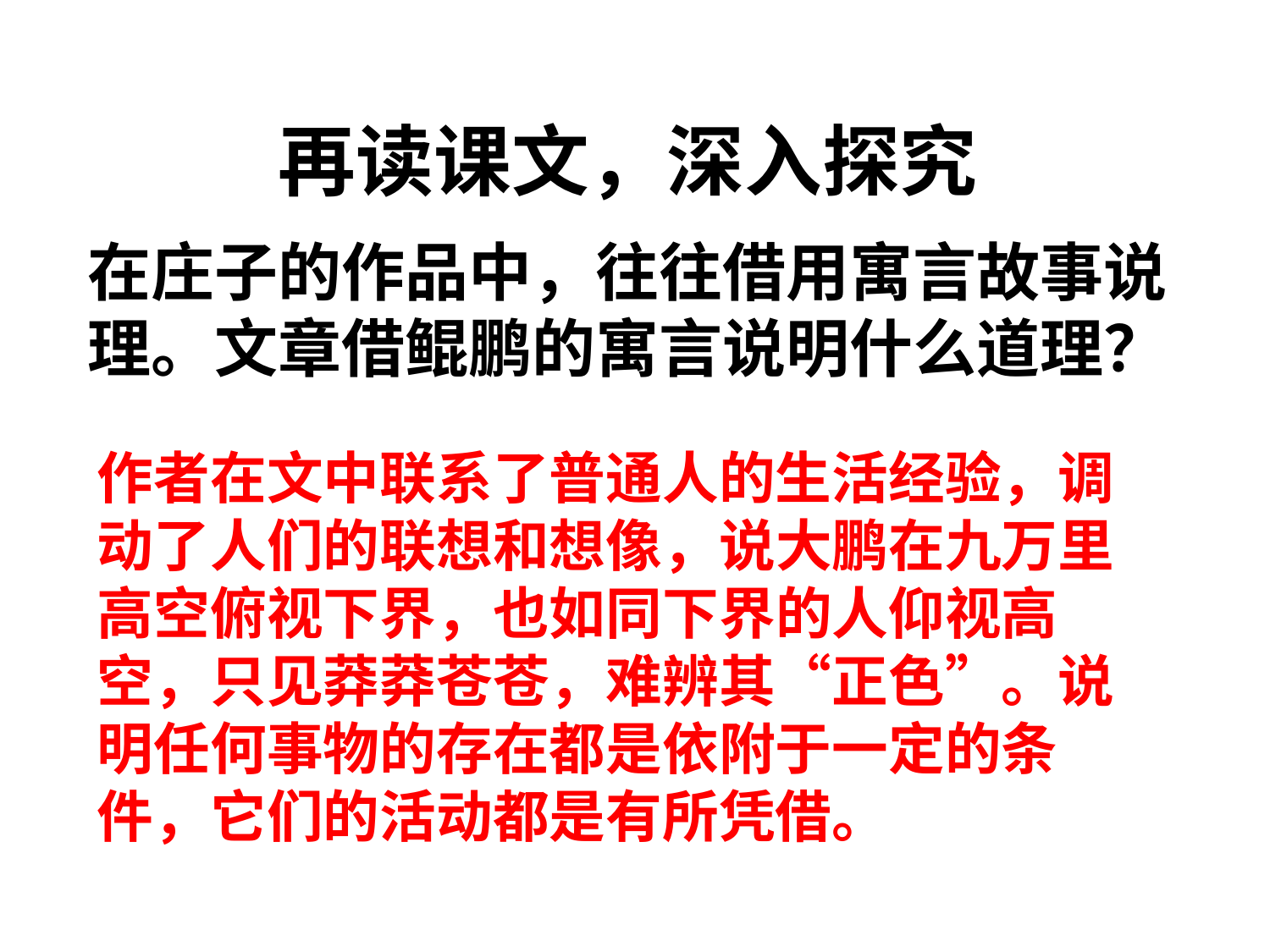

再读课文，深入探究
在庄子的作品中，往往借用寓言故事说理。文章借鲲鹏的寓言说明什么道理？
作者在文中联系了普通人的生活经验，调动了人们的联想和想像，说大鹏在九万里高空俯视下界，也如同下界的人仰视高空，只见莽莽苍苍，难辨其“正色”。说明任何事物的存在都是依附于一定的条件，它们的活动都是有所凭借。